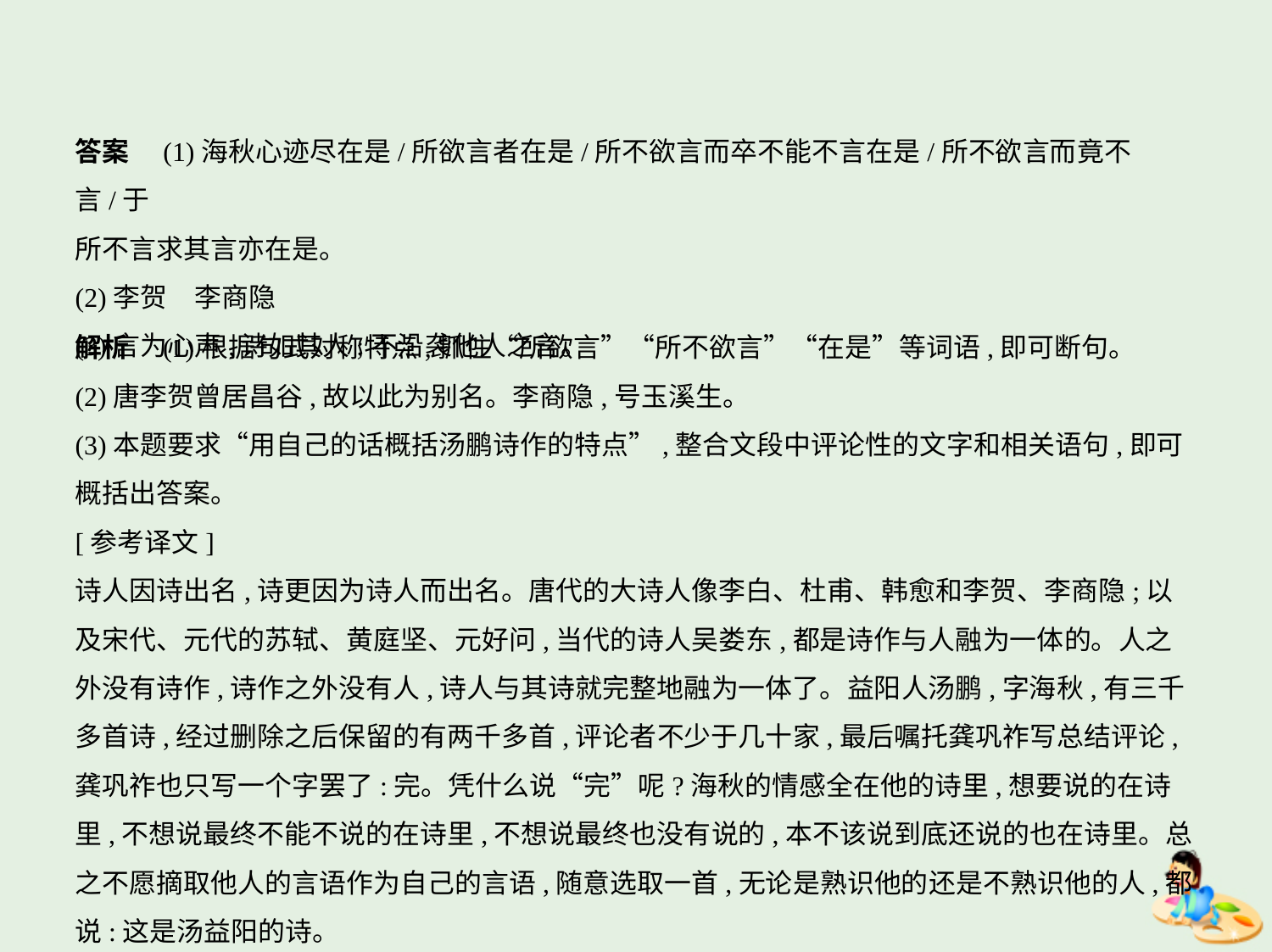

答案　(1)海秋心迹尽在是/所欲言者在是/所不欲言而卒不能不言在是/所不欲言而竟不言/于
所不言求其言亦在是。
(2)李贺　李商隐
(3)言为心声,诗如其人;不沿袭他人之言。
解析　(1)根据句式对称特点,抓住“所欲言”“所不欲言”“在是”等词语,即可断句。
(2)唐李贺曾居昌谷,故以此为别名。李商隐,号玉溪生。
(3)本题要求“用自己的话概括汤鹏诗作的特点”,整合文段中评论性的文字和相关语句,即可
概括出答案。
[参考译文]
诗人因诗出名,诗更因为诗人而出名。唐代的大诗人像李白、杜甫、韩愈和李贺、李商隐;以
及宋代、元代的苏轼、黄庭坚、元好问,当代的诗人吴娄东,都是诗作与人融为一体的。人之
外没有诗作,诗作之外没有人,诗人与其诗就完整地融为一体了。益阳人汤鹏,字海秋,有三千
多首诗,经过删除之后保留的有两千多首,评论者不少于几十家,最后嘱托龚巩祚写总结评论,
龚巩祚也只写一个字罢了:完。凭什么说“完”呢?海秋的情感全在他的诗里,想要说的在诗
里,不想说最终不能不说的在诗里,不想说最终也没有说的,本不该说到底还说的也在诗里。总
之不愿摘取他人的言语作为自己的言语,随意选取一首,无论是熟识他的还是不熟识他的人,都
说:这是汤益阳的诗。